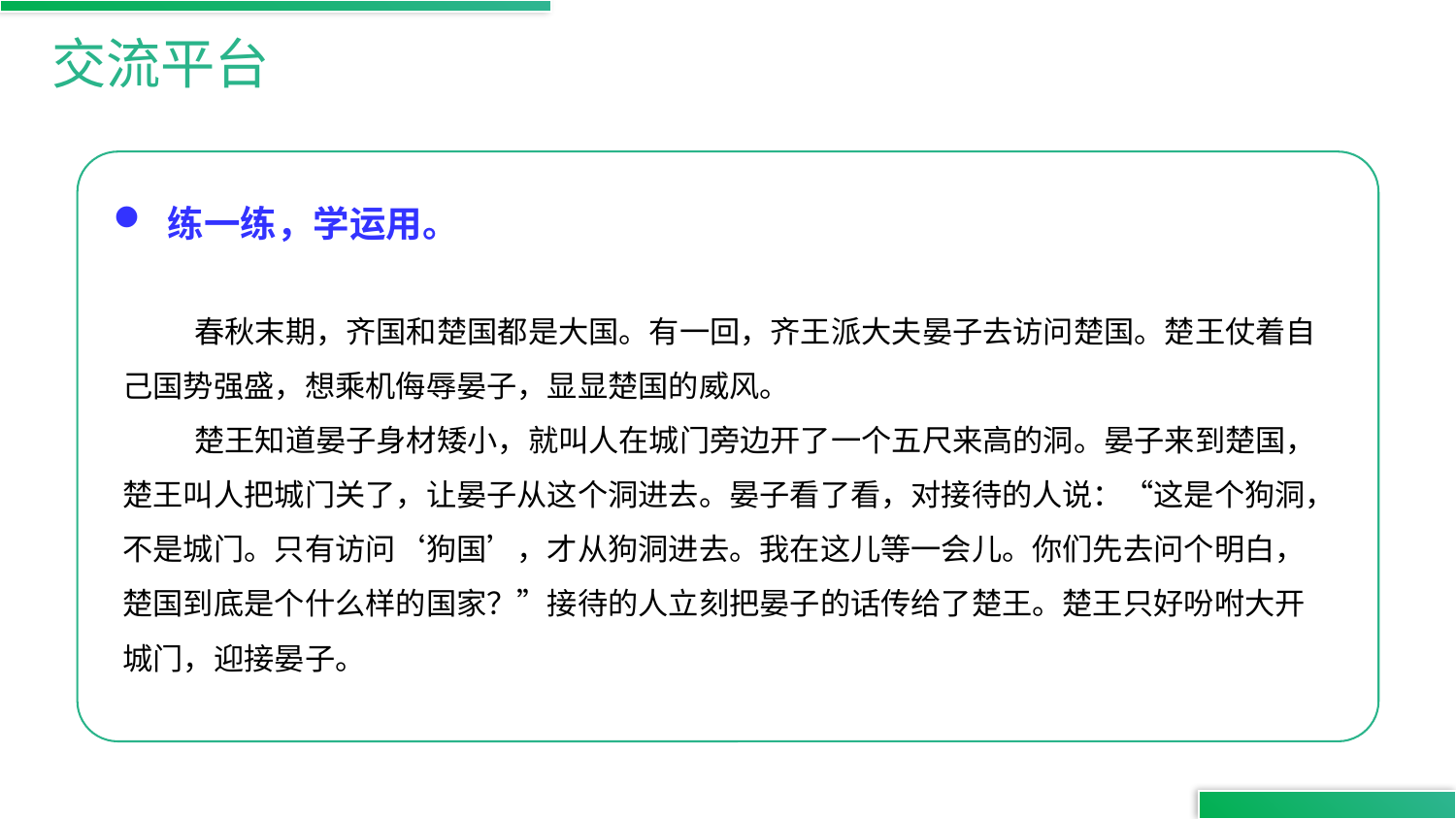

交流平台
练一练，学运用。
春秋末期，齐国和楚国都是大国。有一回，齐王派大夫晏子去访问楚国。楚王仗着自己国势强盛，想乘机侮辱晏子，显显楚国的威风。
楚王知道晏子身材矮小，就叫人在城门旁边开了一个五尺来高的洞。晏子来到楚国，楚王叫人把城门关了，让晏子从这个洞进去。晏子看了看，对接待的人说：“这是个狗洞，不是城门。只有访问‘狗国’，才从狗洞进去。我在这儿等一会儿。你们先去问个明白，楚国到底是个什么样的国家？”接待的人立刻把晏子的话传给了楚王。楚王只好吩咐大开城门，迎接晏子。